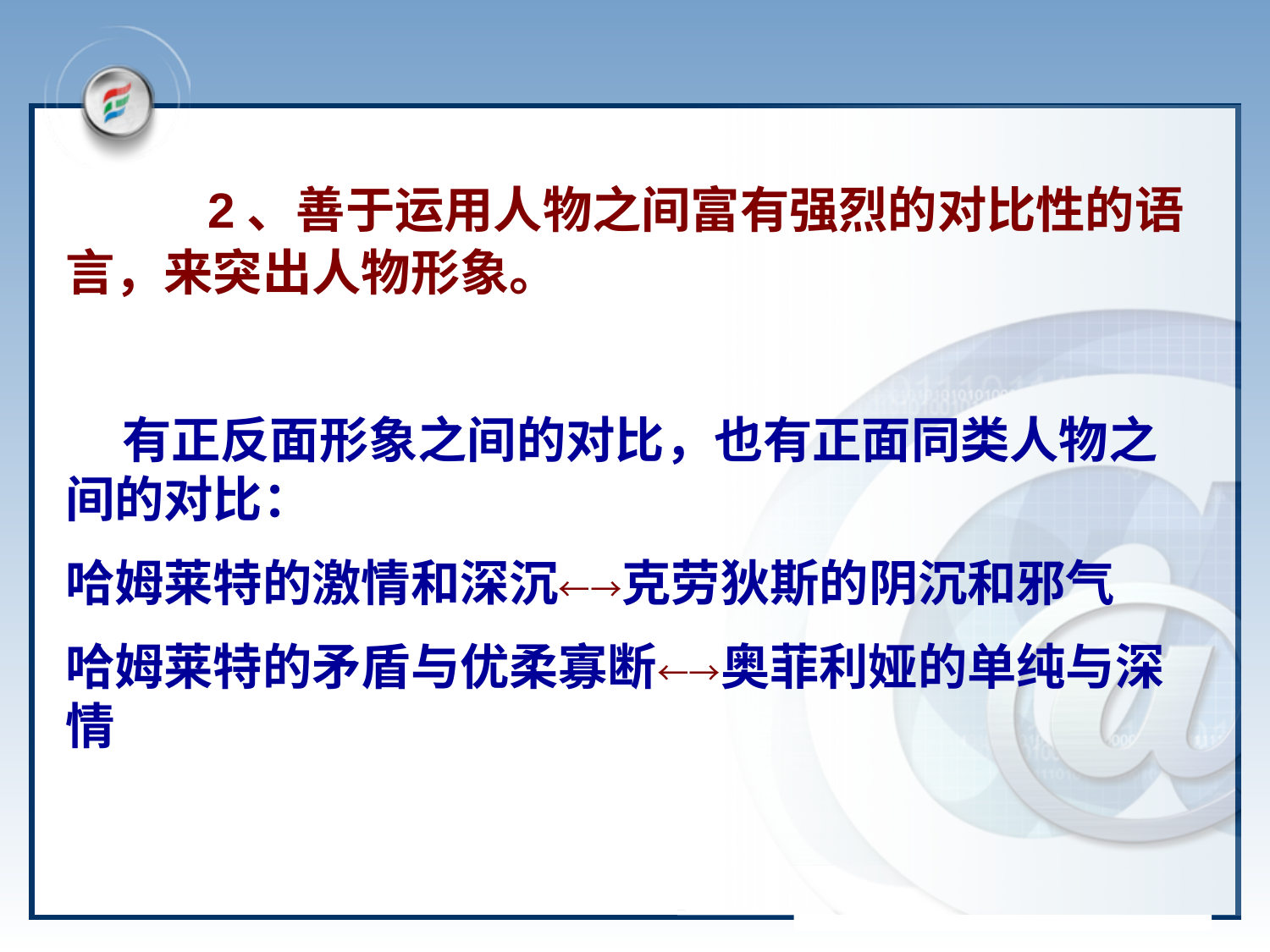

2、善于运用人物之间富有强烈的对比性的语言，来突出人物形象。

    有正反面形象之间的对比，也有正面同类人物之间的对比：
哈姆莱特的激情和深沉←→克劳狄斯的阴沉和邪气
哈姆莱特的矛盾与优柔寡断←→奥菲利娅的单纯与深情